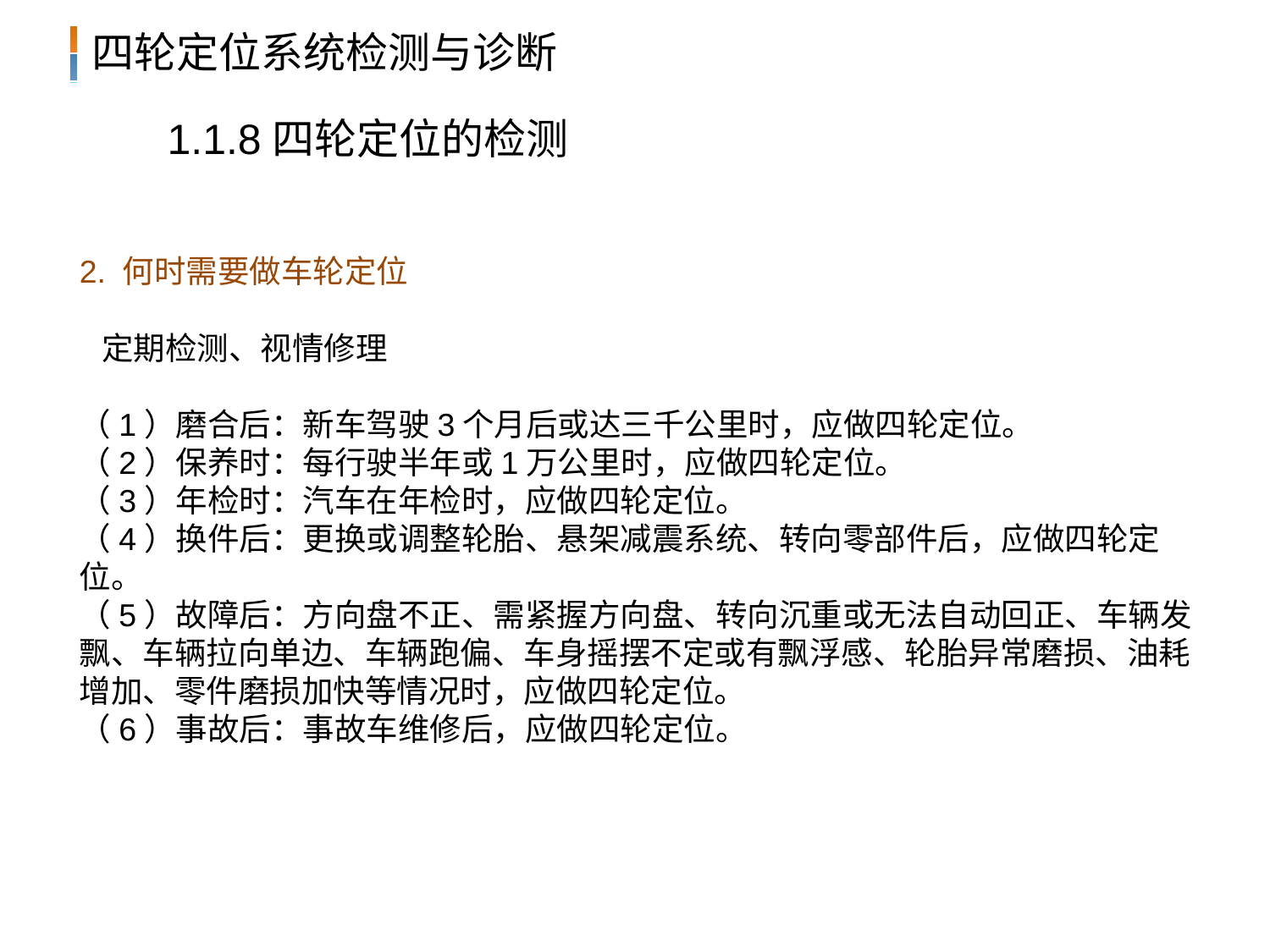

1.1.8四轮定位的检测
2. 何时需要做车轮定位

  定期检测、视情修理

（1）磨合后：新车驾驶3个月后或达三千公里时，应做四轮定位。
（2）保养时：每行驶半年或1万公里时，应做四轮定位。
（3）年检时：汽车在年检时，应做四轮定位。
（4）换件后：更换或调整轮胎、悬架减震系统、转向零部件后，应做四轮定位。
（5）故障后：方向盘不正、需紧握方向盘、转向沉重或无法自动回正、车辆发飘、车辆拉向单边、车辆跑偏、车身摇摆不定或有飘浮感、轮胎异常磨损、油耗增加、零件磨损加快等情况时，应做四轮定位。
（6）事故后：事故车维修后，应做四轮定位。